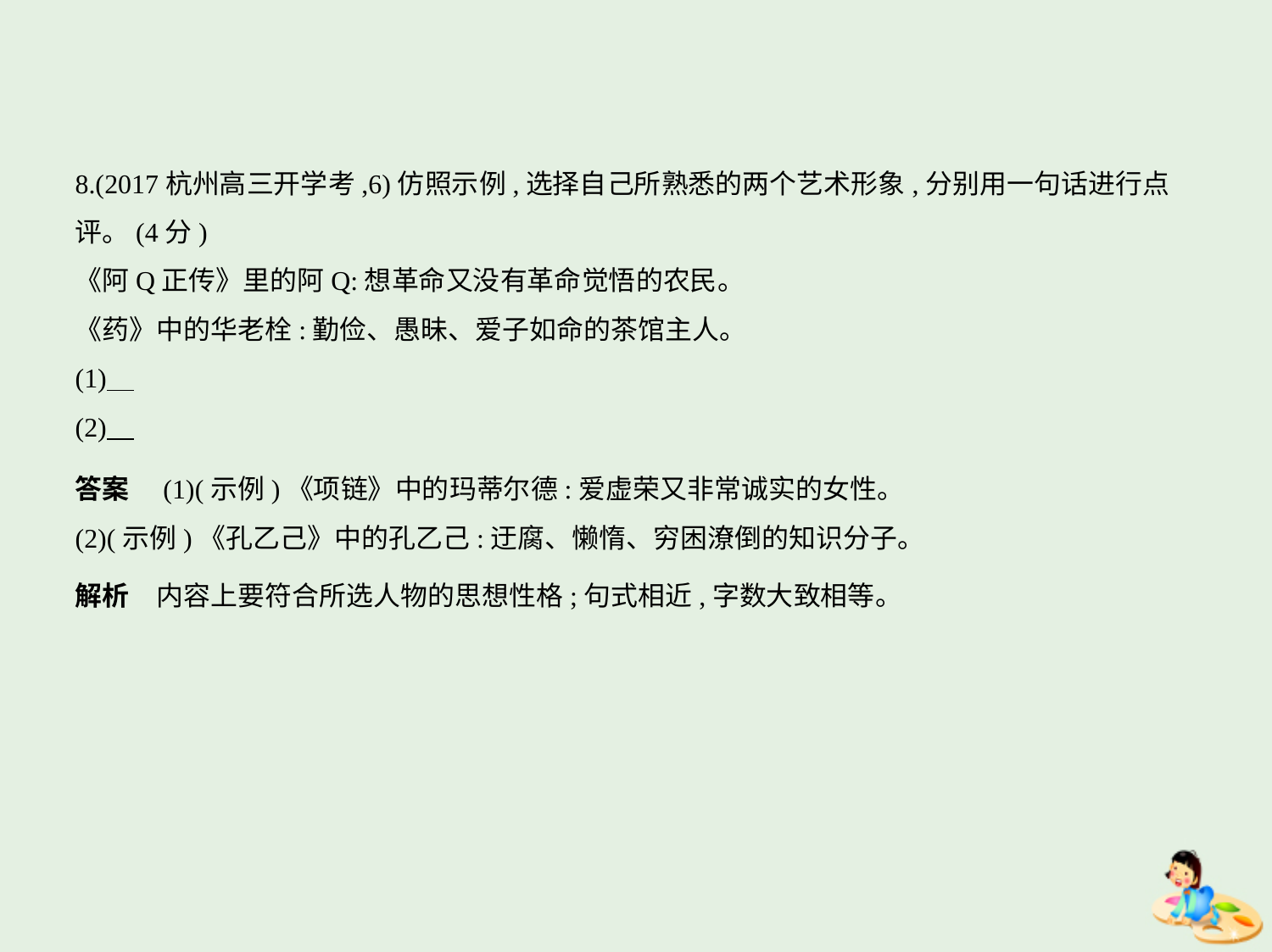

8.(2017杭州高三开学考,6)仿照示例,选择自己所熟悉的两个艺术形象,分别用一句话进行点
评。(4分)
《阿Q正传》里的阿Q:想革命又没有革命觉悟的农民。
《药》中的华老栓:勤俭、愚昧、爱子如命的茶馆主人。
(1)
(2)
答案　(1)(示例)《项链》中的玛蒂尔德:爱虚荣又非常诚实的女性。
(2)(示例)《孔乙己》中的孔乙己:迂腐、懒惰、穷困潦倒的知识分子。
解析　内容上要符合所选人物的思想性格;句式相近,字数大致相等。